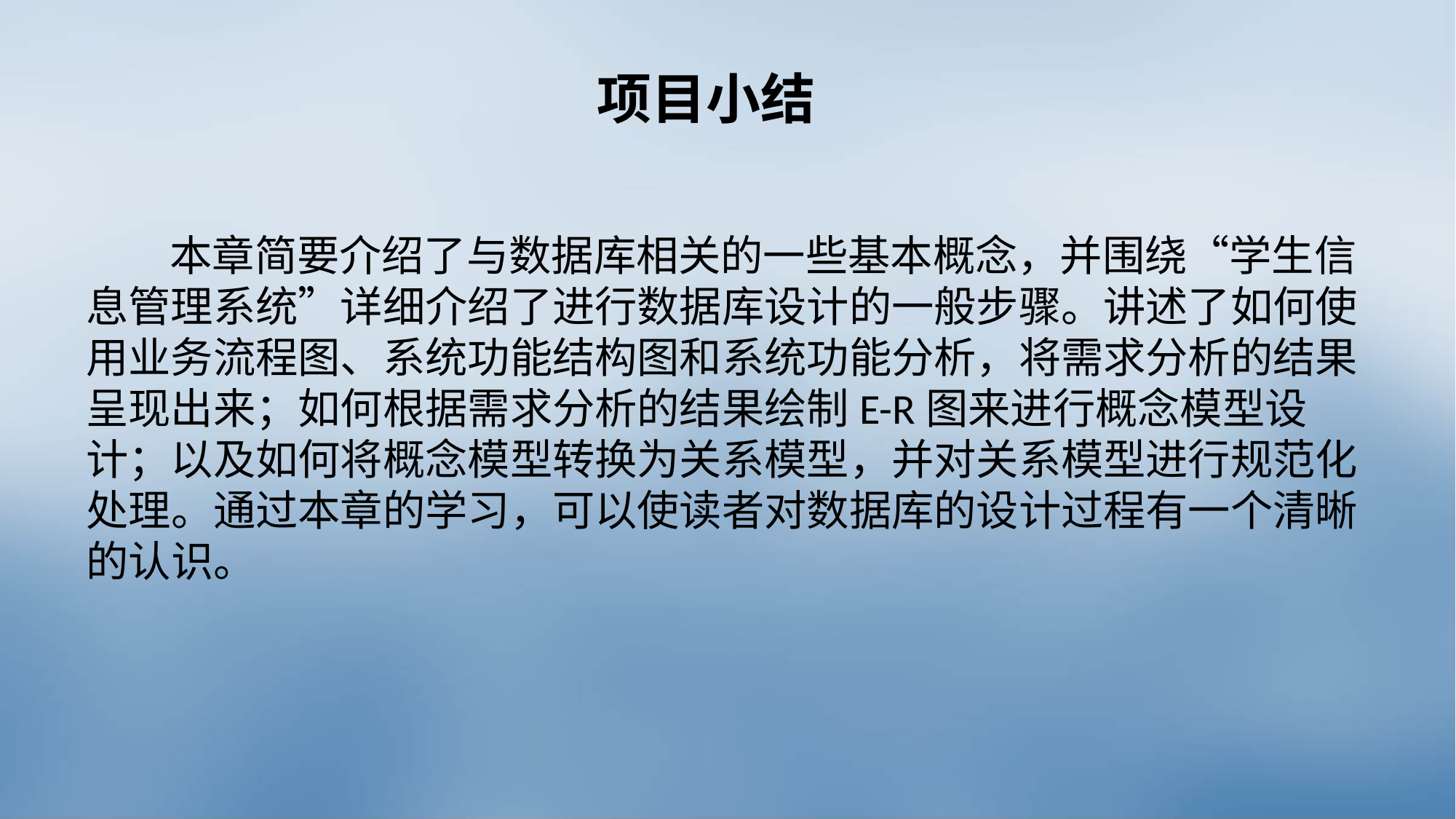

项目小结
  本章简要介绍了与数据库相关的一些基本概念，并围绕“学生信息管理系统”详细介绍了进行数据库设计的一般步骤。讲述了如何使用业务流程图、系统功能结构图和系统功能分析，将需求分析的结果呈现出来；如何根据需求分析的结果绘制E-R图来进行概念模型设计；以及如何将概念模型转换为关系模型，并对关系模型进行规范化处理。通过本章的学习，可以使读者对数据库的设计过程有一个清晰的认识。